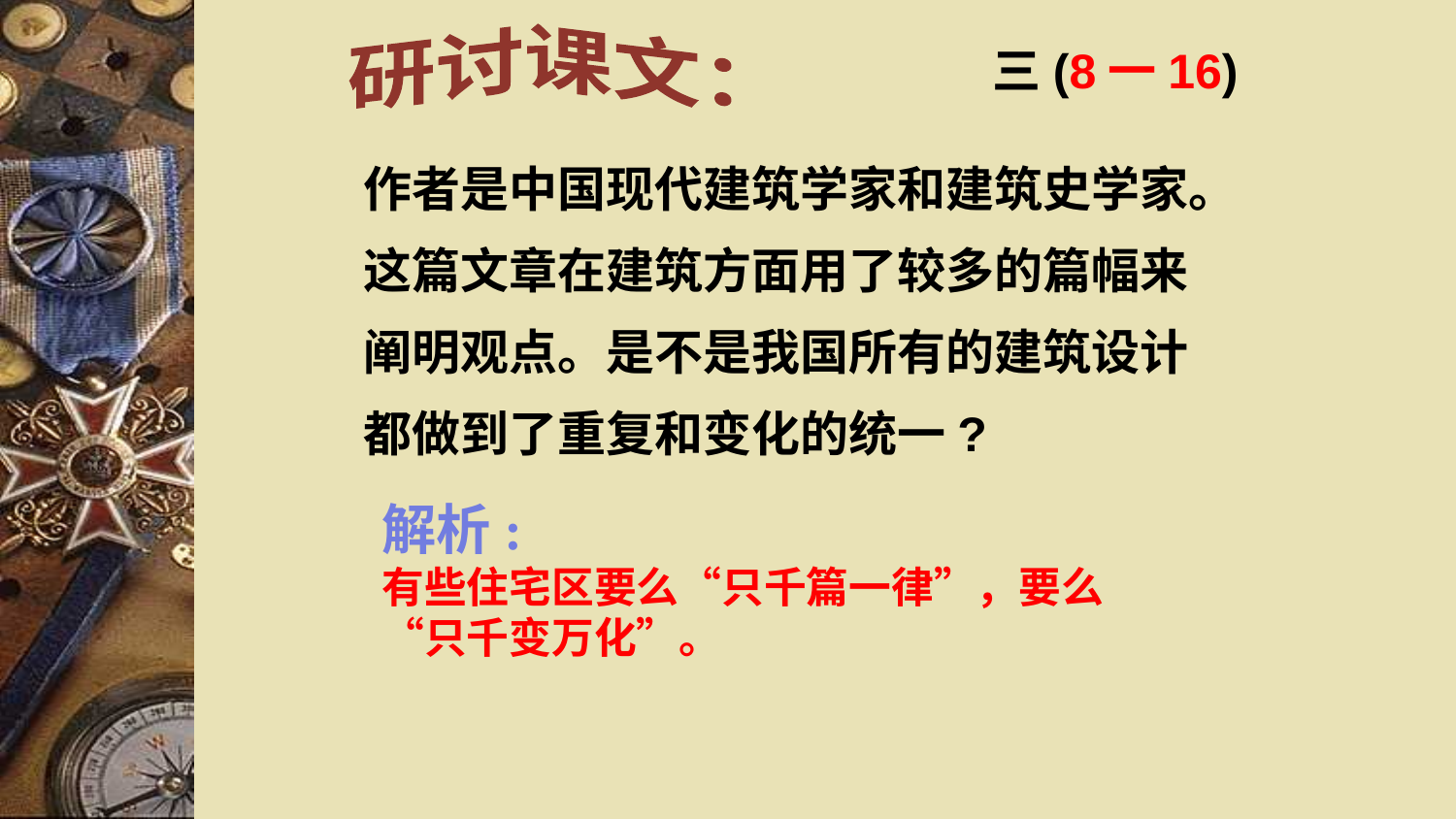

研讨课文：
三(8一16)
作者是中国现代建筑学家和建筑史学家。这篇文章在建筑方面用了较多的篇幅来阐明观点。是不是我国所有的建筑设计都做到了重复和变化的统一?
解析:
有些住宅区要么“只千篇一律”，要么“只千变万化”。